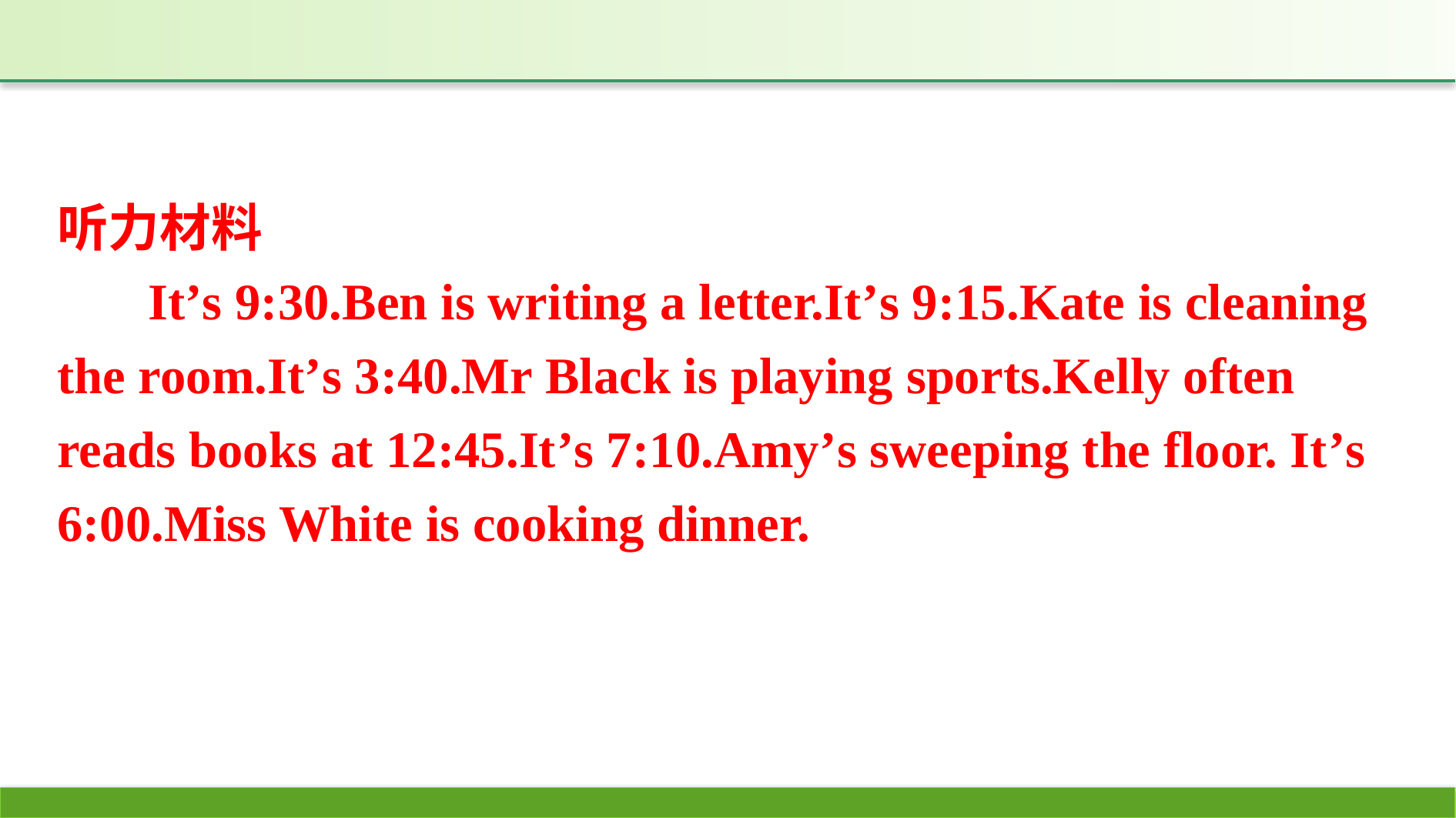

听力材料
It’s 9:30.Ben is writing a letter.It’s 9:15.Kate is cleaning the room.It’s 3:40.Mr Black is playing sports.Kelly often reads books at 12:45.It’s 7:10.Amy’s sweeping the floor. It’s 6:00.Miss White is cooking dinner.